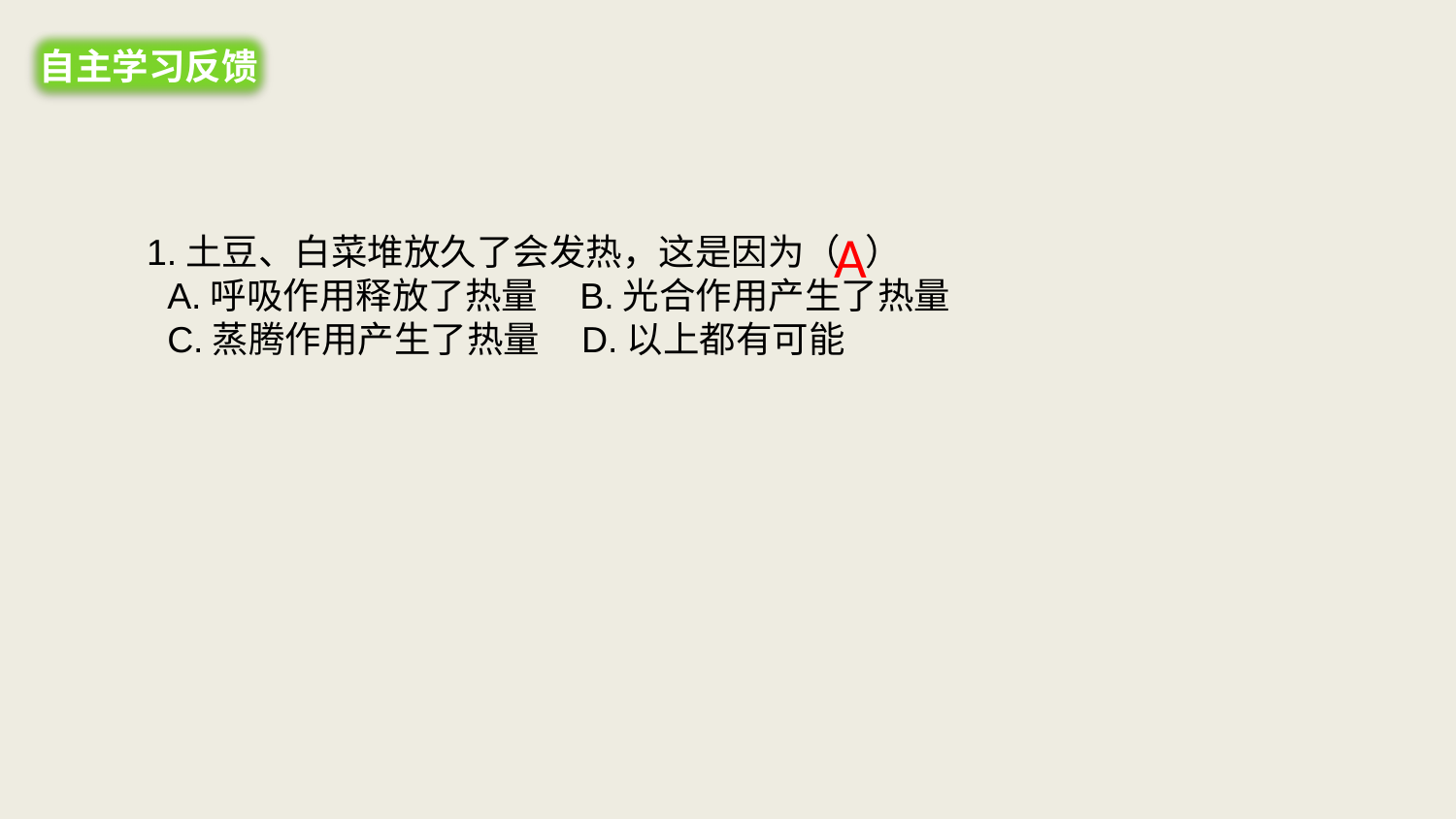

自主学习反馈
A
1.土豆、白菜堆放久了会发热，这是因为（   ）
  A.呼吸作用释放了热量    B.光合作用产生了热量
  C.蒸腾作用产生了热量    D.以上都有可能